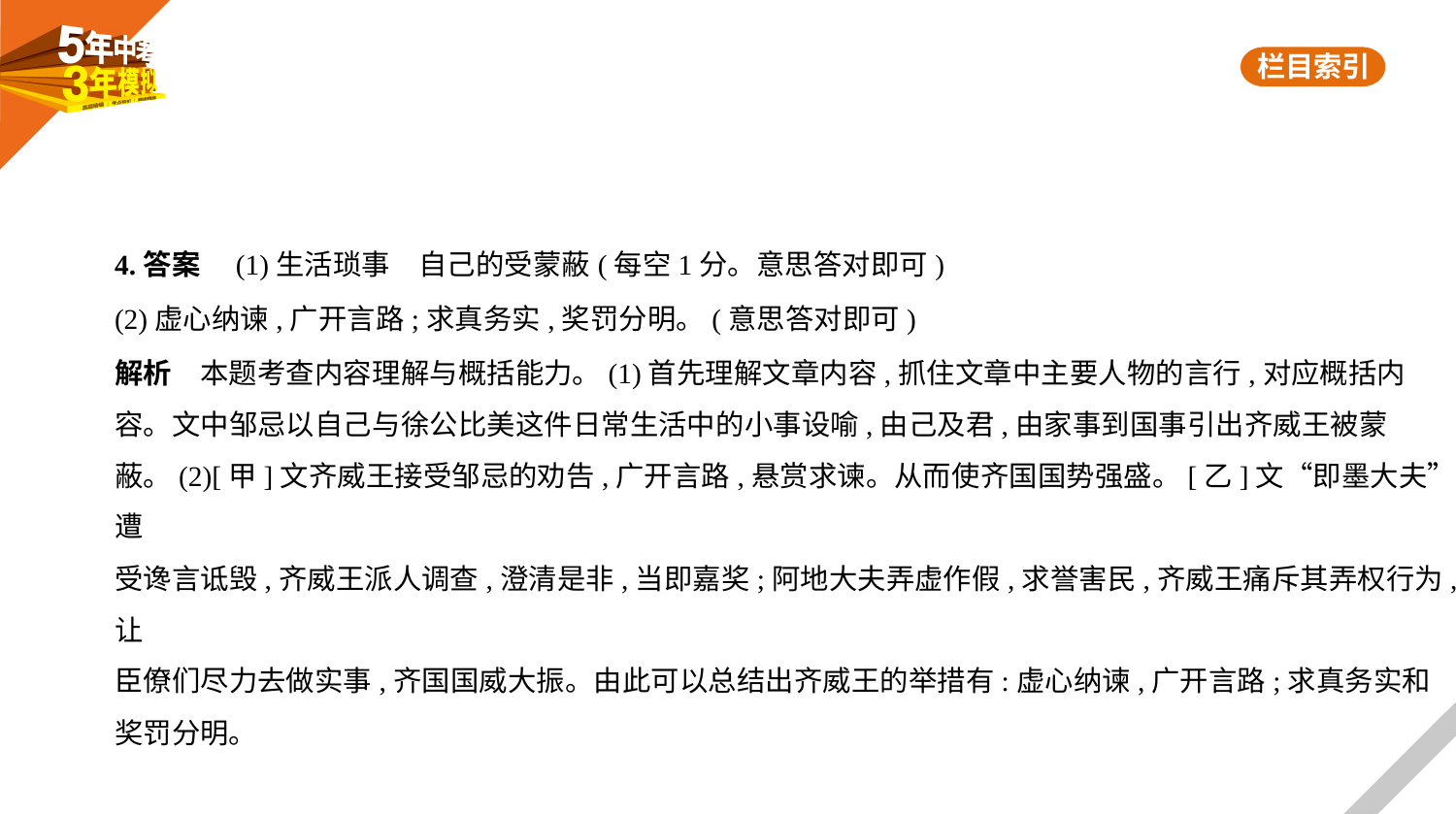

4.答案　(1)生活琐事　自己的受蒙蔽(每空1分。意思答对即可)
(2)虚心纳谏,广开言路;求真务实,奖罚分明。(意思答对即可)
解析　本题考查内容理解与概括能力。(1)首先理解文章内容,抓住文章中主要人物的言行,对应概括内
容。文中邹忌以自己与徐公比美这件日常生活中的小事设喻,由己及君,由家事到国事引出齐威王被蒙
蔽。(2)[甲]文齐威王接受邹忌的劝告,广开言路,悬赏求谏。从而使齐国国势强盛。[乙]文“即墨大夫”遭
受谗言诋毁,齐威王派人调查,澄清是非,当即嘉奖;阿地大夫弄虚作假,求誉害民,齐威王痛斥其弄权行为,让
臣僚们尽力去做实事,齐国国威大振。由此可以总结出齐威王的举措有:虚心纳谏,广开言路;求真务实和
奖罚分明。